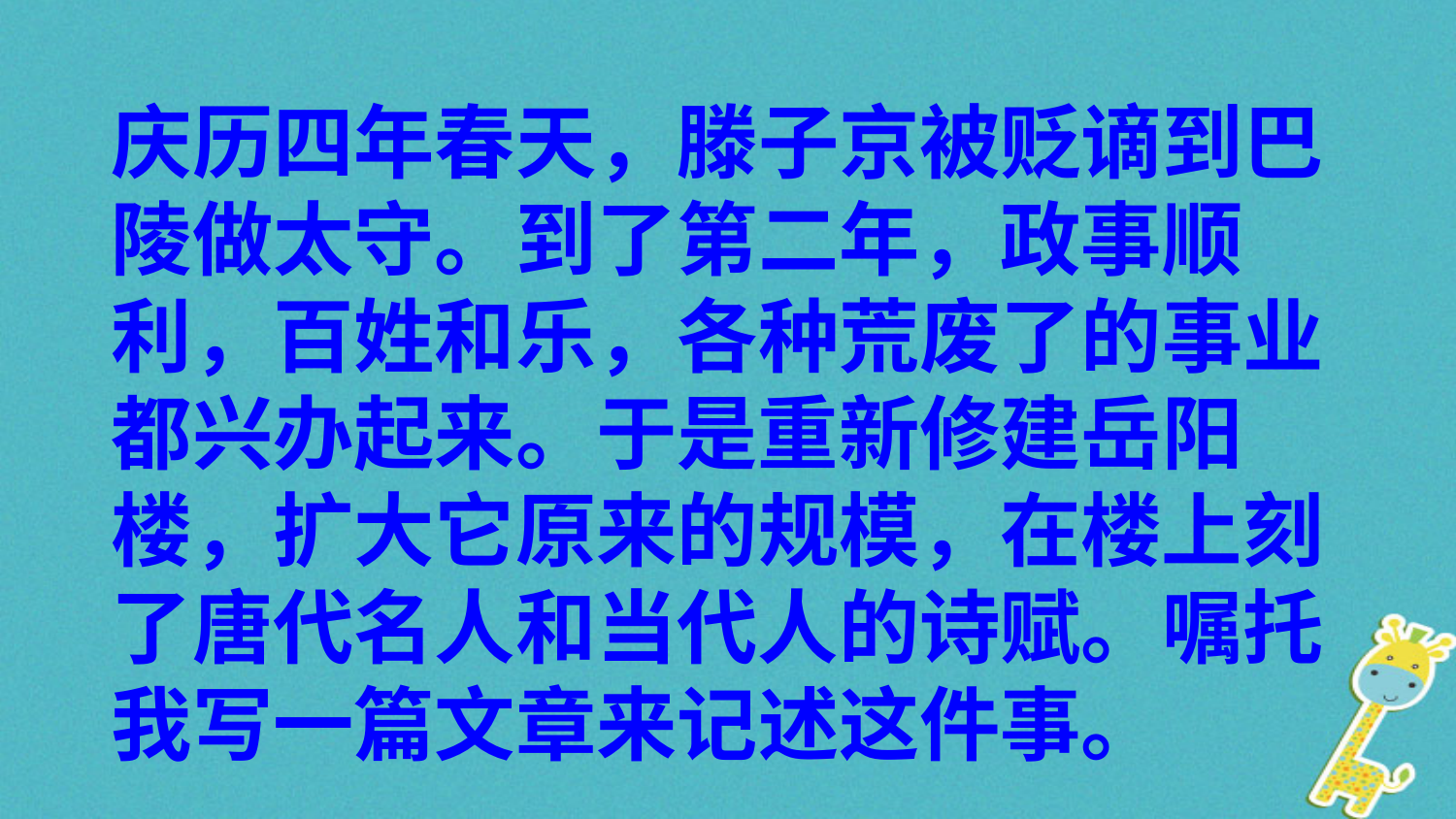

庆历四年春天，滕子京被贬谪到巴陵做太守。到了第二年，政事顺利，百姓和乐，各种荒废了的事业都兴办起来。于是重新修建岳阳楼，扩大它原来的规模，在楼上刻了唐代名人和当代人的诗赋。嘱托我写一篇文章来记述这件事。